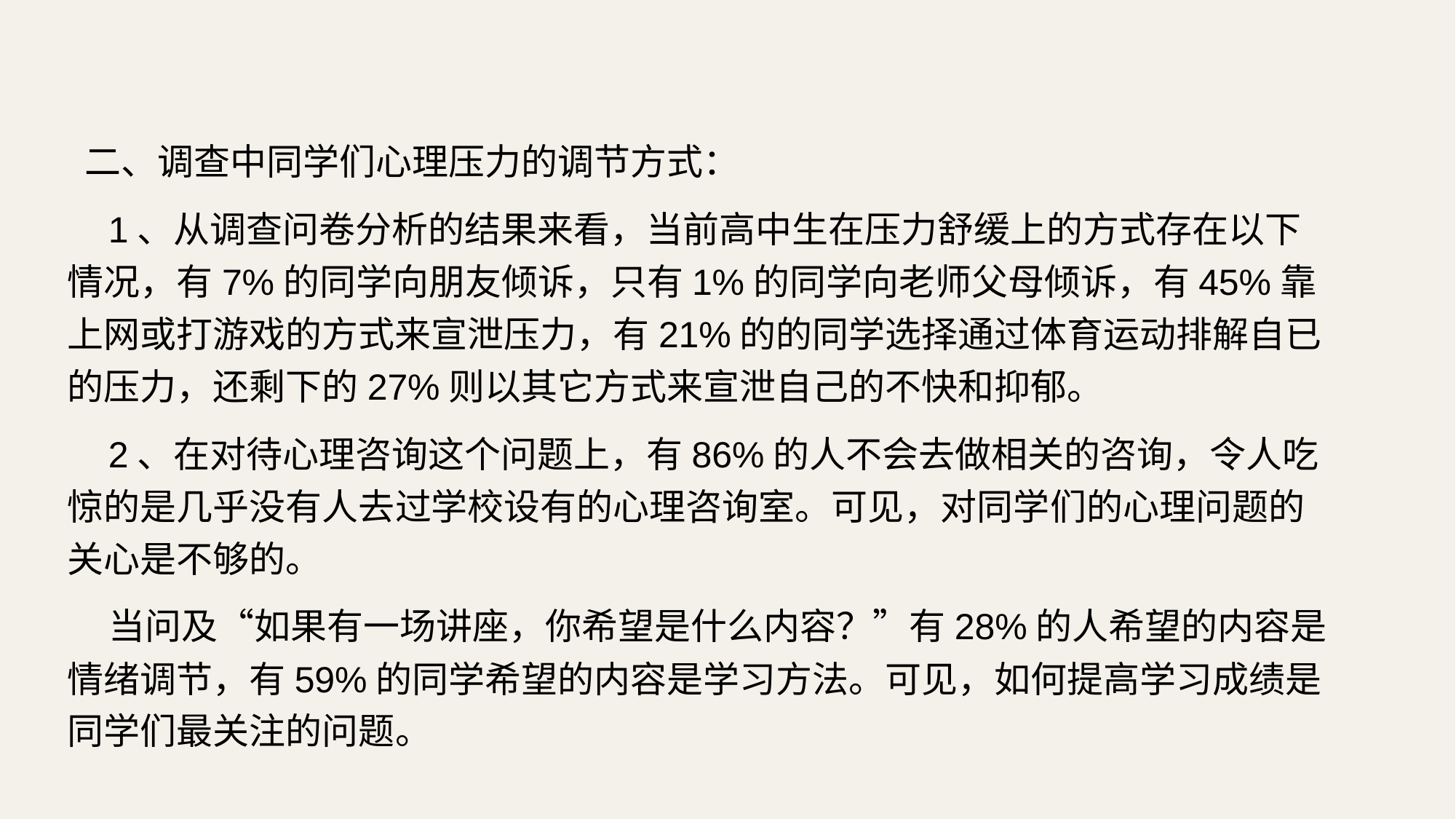

https://www.ypppt.com/

 二、调查中同学们心理压力的调节方式：
    1、从调查问卷分析的结果来看，当前高中生在压力舒缓上的方式存在以下情况，有7%的同学向朋友倾诉，只有1%的同学向老师父母倾诉，有45%靠上网或打游戏的方式来宣泄压力，有21%的的同学选择通过体育运动排解自已的压力，还剩下的27%则以其它方式来宣泄自己的不快和抑郁。
    2、在对待心理咨询这个问题上，有86%的人不会去做相关的咨询，令人吃惊的是几乎没有人去过学校设有的心理咨询室。可见，对同学们的心理问题的关心是不够的。
    当问及“如果有一场讲座，你希望是什么内容？”有28%的人希望的内容是情绪调节，有59%的同学希望的内容是学习方法。可见，如何提高学习成绩是同学们最关注的问题。